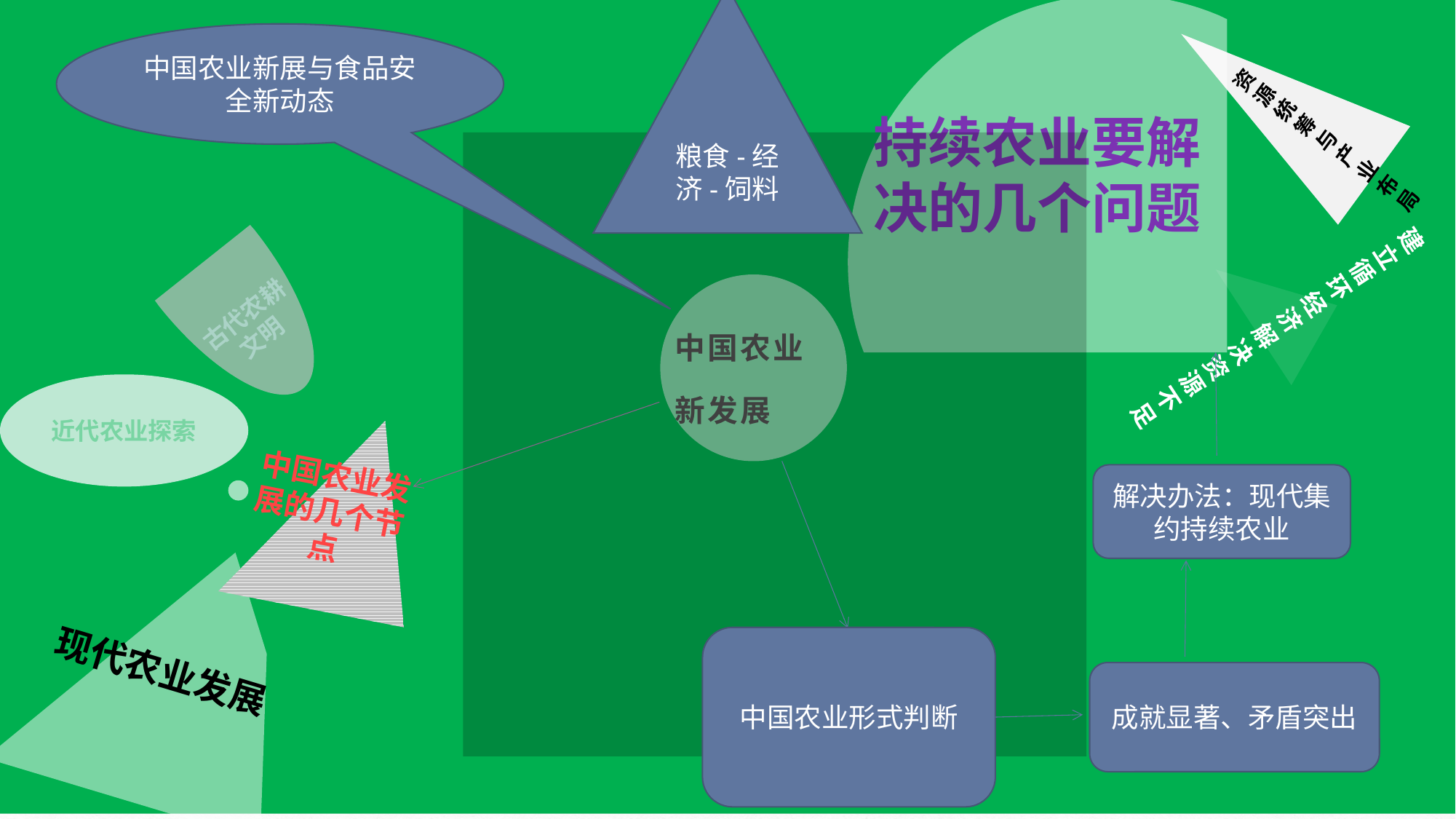

资源
统筹与产业布局
粮食-经济-饲料
持续农业要解决的几个问题
中国农业新展与食品安全新动态

古代农耕文明
建立循环经济解决资源不足

中国农业
新发展
中国农业发展的几个节点
解决办法：现代集约持续农业

中国农业形式判断
成就显著、矛盾突出

近代农业探索
现代农业发展